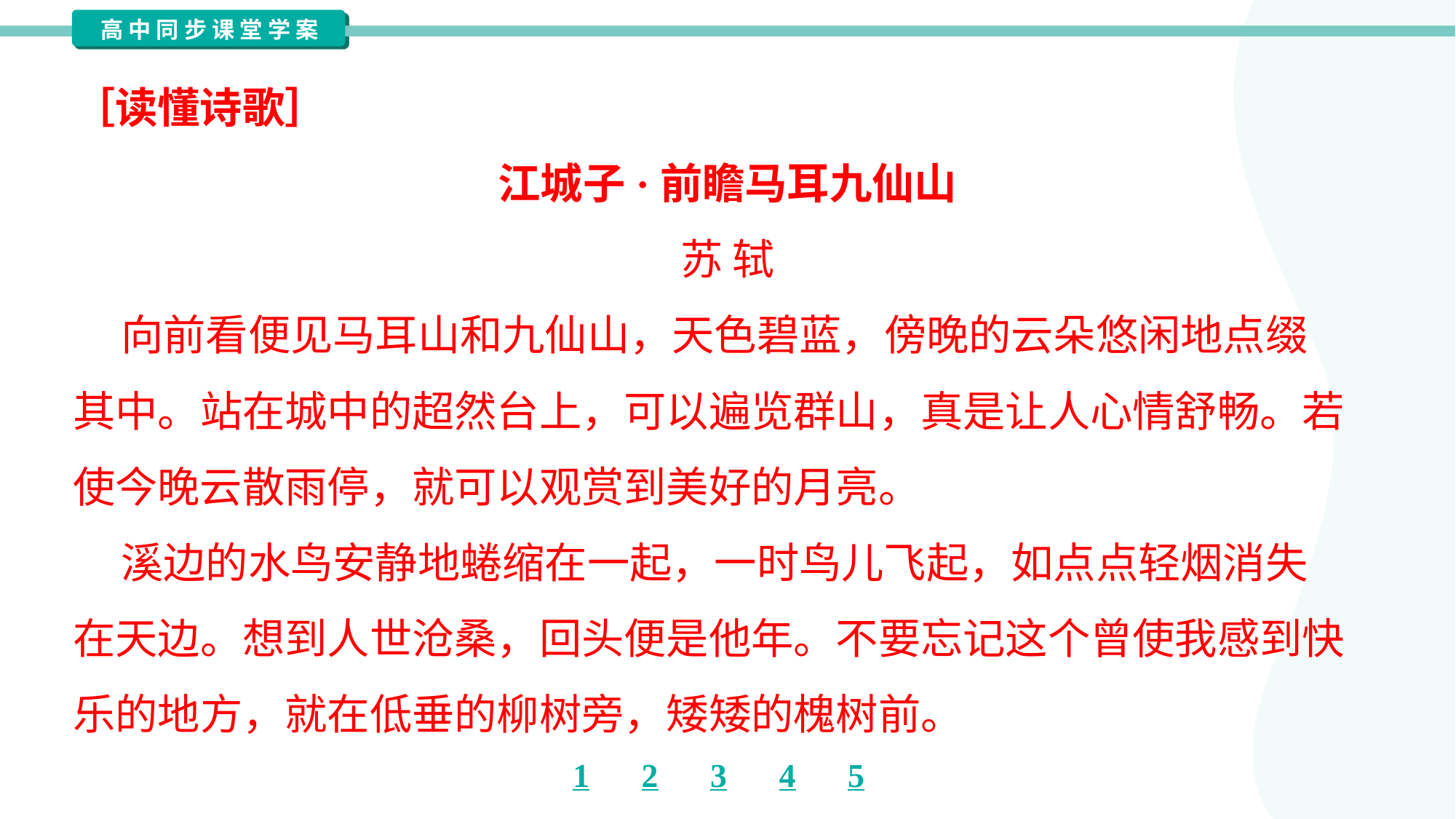

［读懂诗歌］
江城子·前瞻马耳九仙山
苏 轼
    向前看便见马耳山和九仙山，天色碧蓝，傍晚的云朵悠闲地点缀
其中。站在城中的超然台上，可以遍览群山，真是让人心情舒畅。若
使今晚云散雨停，就可以观赏到美好的月亮。
    溪边的水鸟安静地蜷缩在一起，一时鸟儿飞起，如点点轻烟消失
在天边。想到人世沧桑，回头便是他年。不要忘记这个曾使我感到快
乐的地方，就在低垂的柳树旁，矮矮的槐树前。